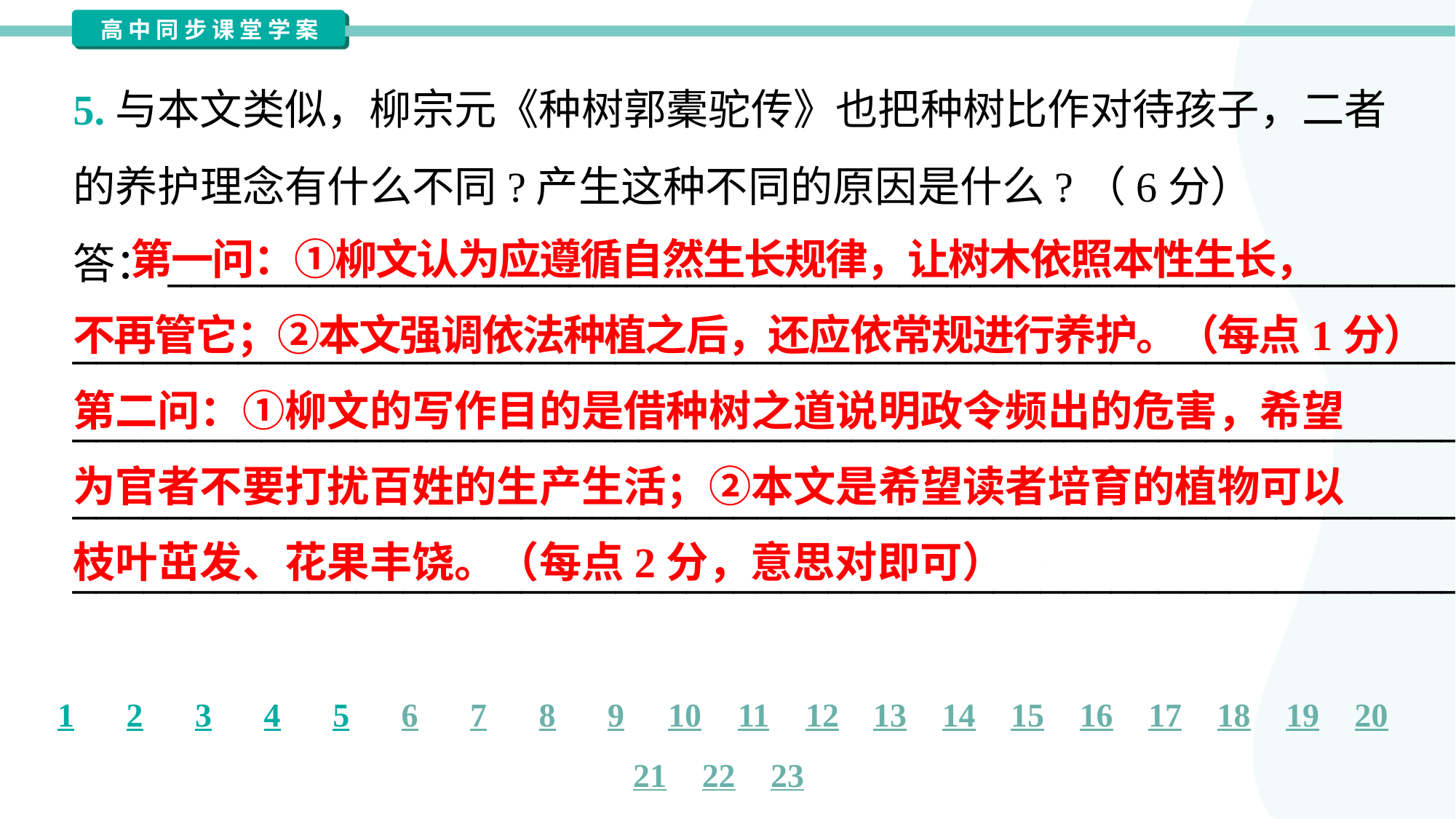

5.与本文类似，柳宗元《种树郭橐驼传》也把种树比作对待孩子，二者
的养护理念有什么不同?产生这种不同的原因是什么?（6分）
答：_________________________________________________________
_____________________________________________________________
_____________________________________________________________
_____________________________________________________________
_____________________________________________________________
     第一问：①柳文认为应遵循自然生长规律，让树木依照本性生长，
不再管它；②本文强调依法种植之后，还应依常规进行养护。（每点1分）
第二问：①柳文的写作目的是借种树之道说明政令频出的危害，希望
为官者不要打扰百姓的生产生活；②本文是希望读者培育的植物可以
枝叶茁发、花果丰饶。（每点2分，意思对即可）